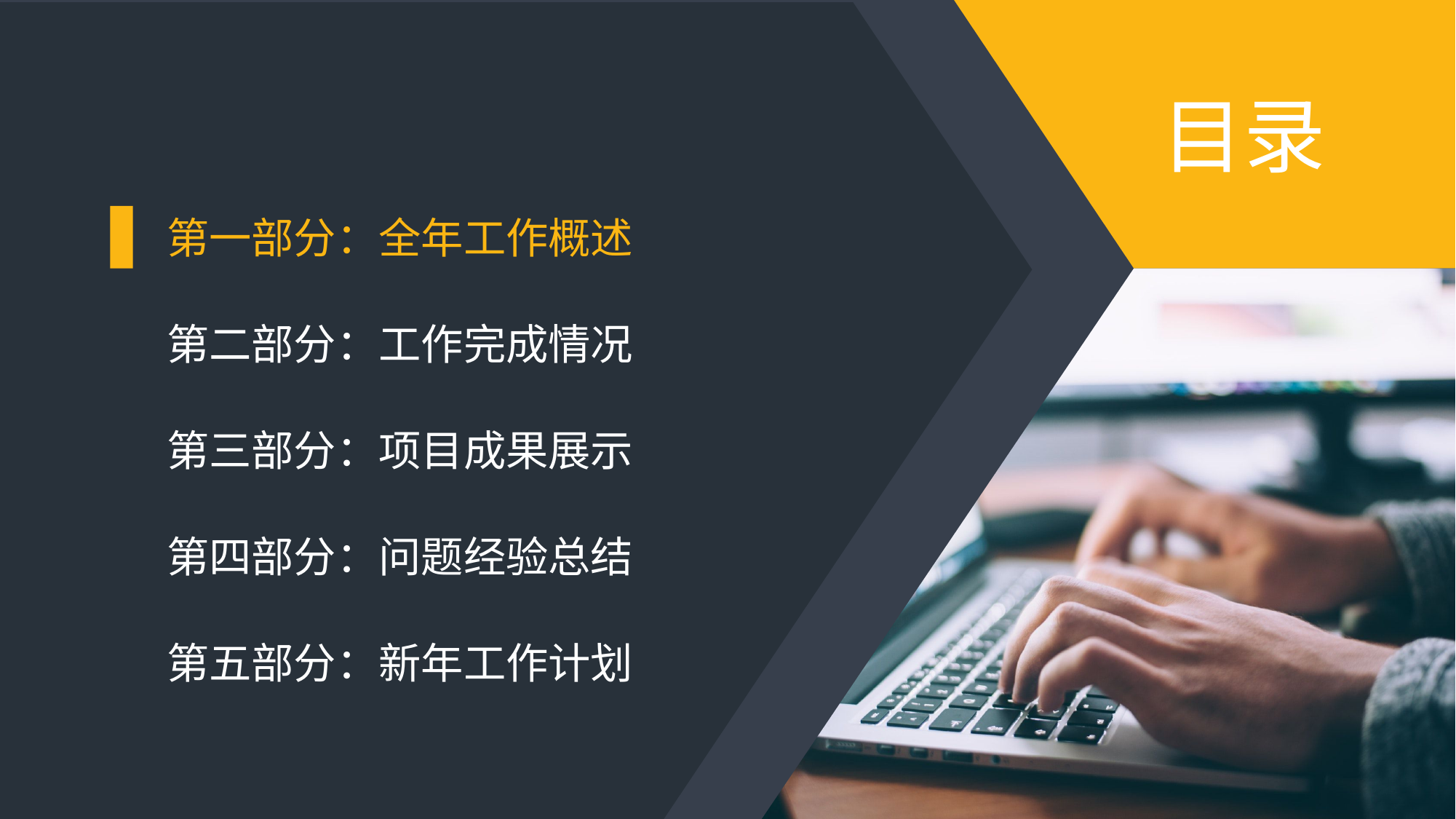

目录

第一部分：全年工作概述

第二部分：工作完成情况
第三部分：项目成果展示
第四部分：问题经验总结
第五部分：新年工作计划